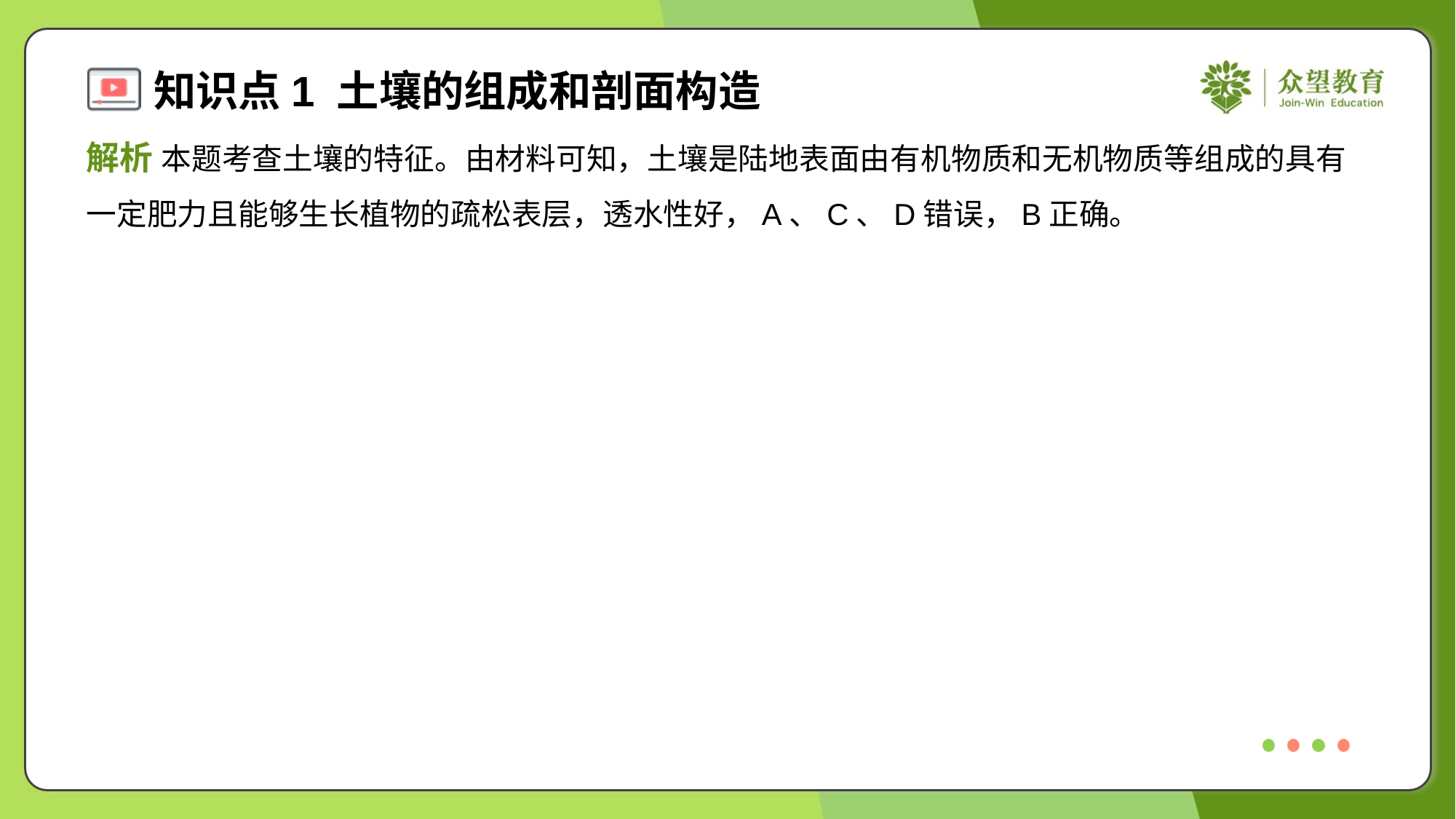

解析 本题考查土壤的特征。由材料可知，土壤是陆地表面由有机物质和无机物质等组成的具有
一定肥力且能够生长植物的疏松表层，透水性好，A、C、D错误，B正确。